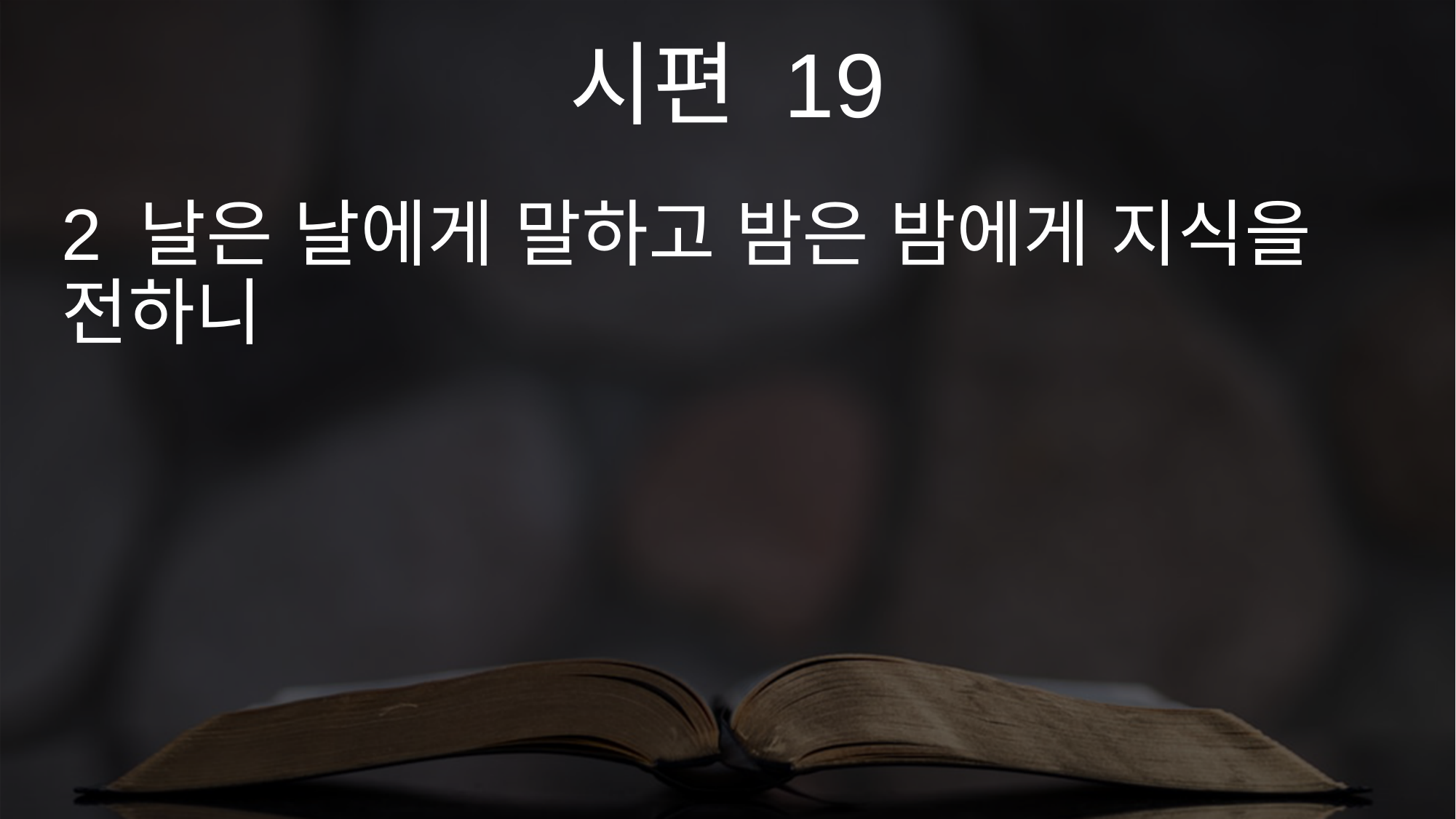

시편 19
2 날은 날에게 말하고 밤은 밤에게 지식을 전하니